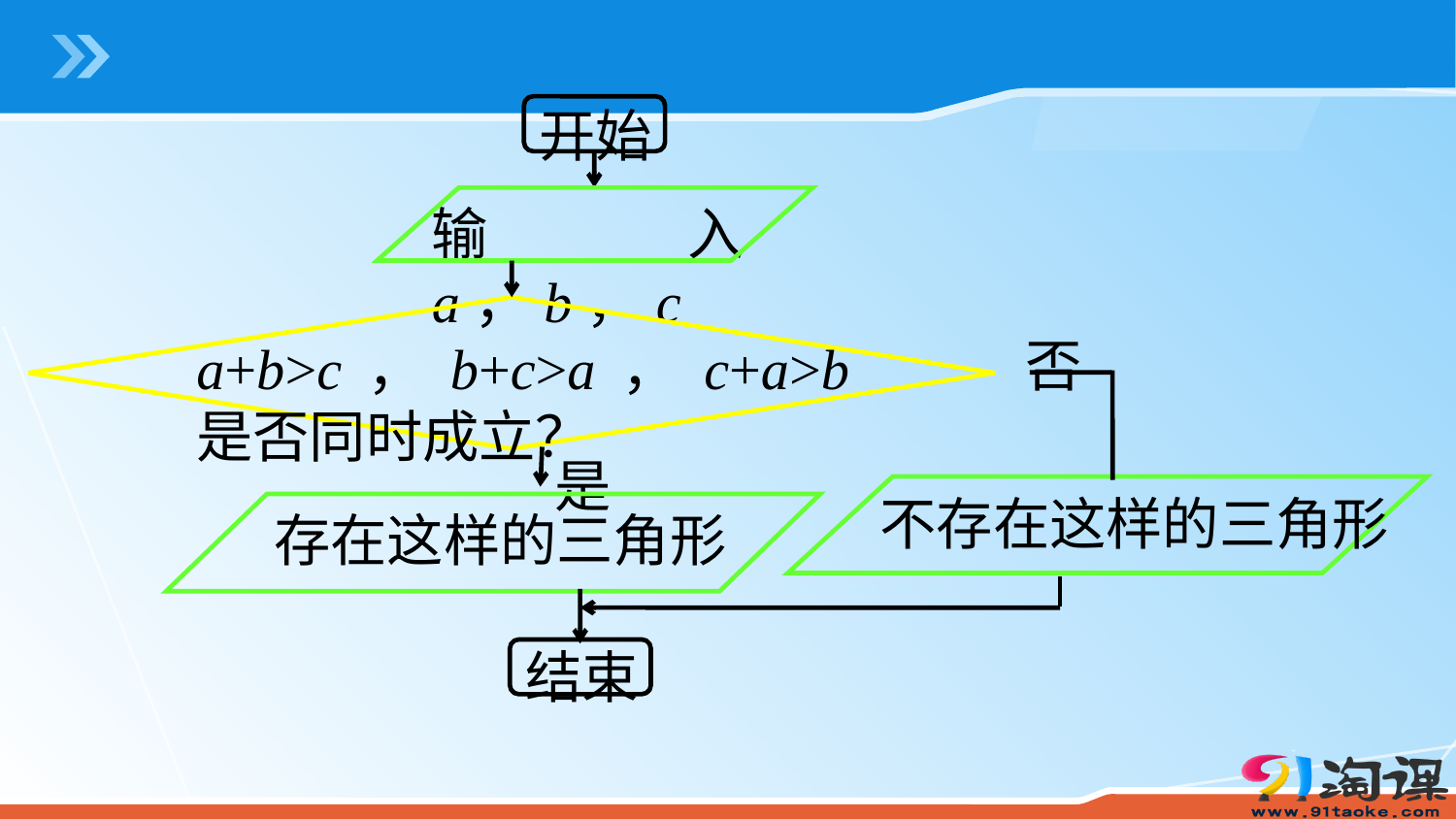

开始

输入a，b，c

a+b>c，b+c>a，c+a>b是否同时成立？
否

不存在这样的三角形
是

存在这样的三角形

结束